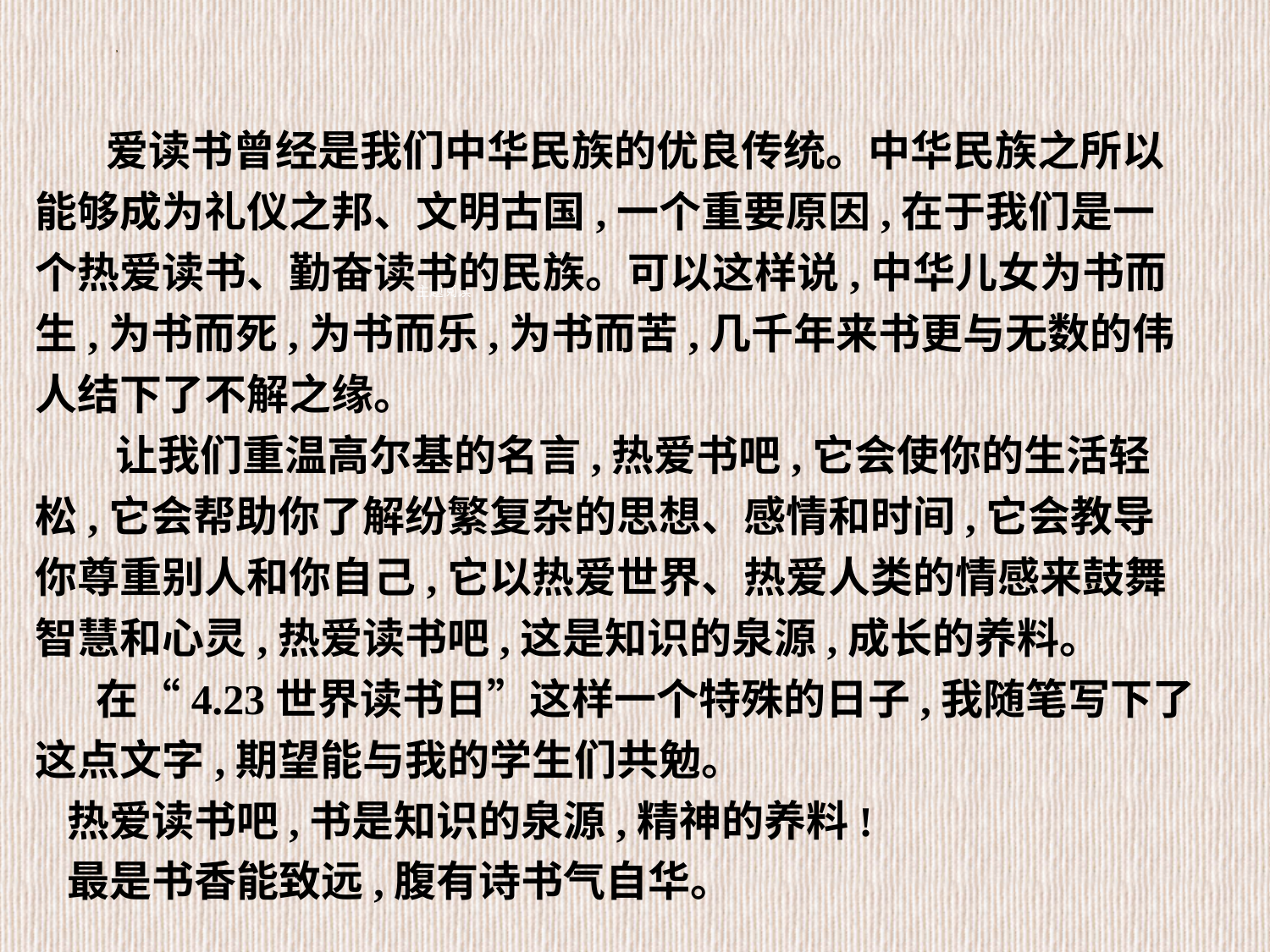

爱读书曾经是我们中华民族的优良传统。中华民族之所以能够成为礼仪之邦、文明古国,一个重要原因,在于我们是一个热爱读书、勤奋读书的民族。可以这样说,中华儿女为书而生,为书而死,为书而乐,为书而苦,几千年来书更与无数的伟人结下了不解之缘。
    让我们重温高尔基的名言,热爱书吧,它会使你的生活轻松,它会帮助你了解纷繁复杂的思想、感情和时间,它会教导你尊重别人和你自己,它以热爱世界、热爱人类的情感来鼓舞智慧和心灵,热爱读书吧,这是知识的泉源,成长的养料。
  在“4.23世界读书日”这样一个特殊的日子,我随笔写下了这点文字,期望能与我的学生们共勉。
热爱读书吧,书是知识的泉源,精神的养料!
最是书香能致远,腹有诗书气自华。
主题阅读